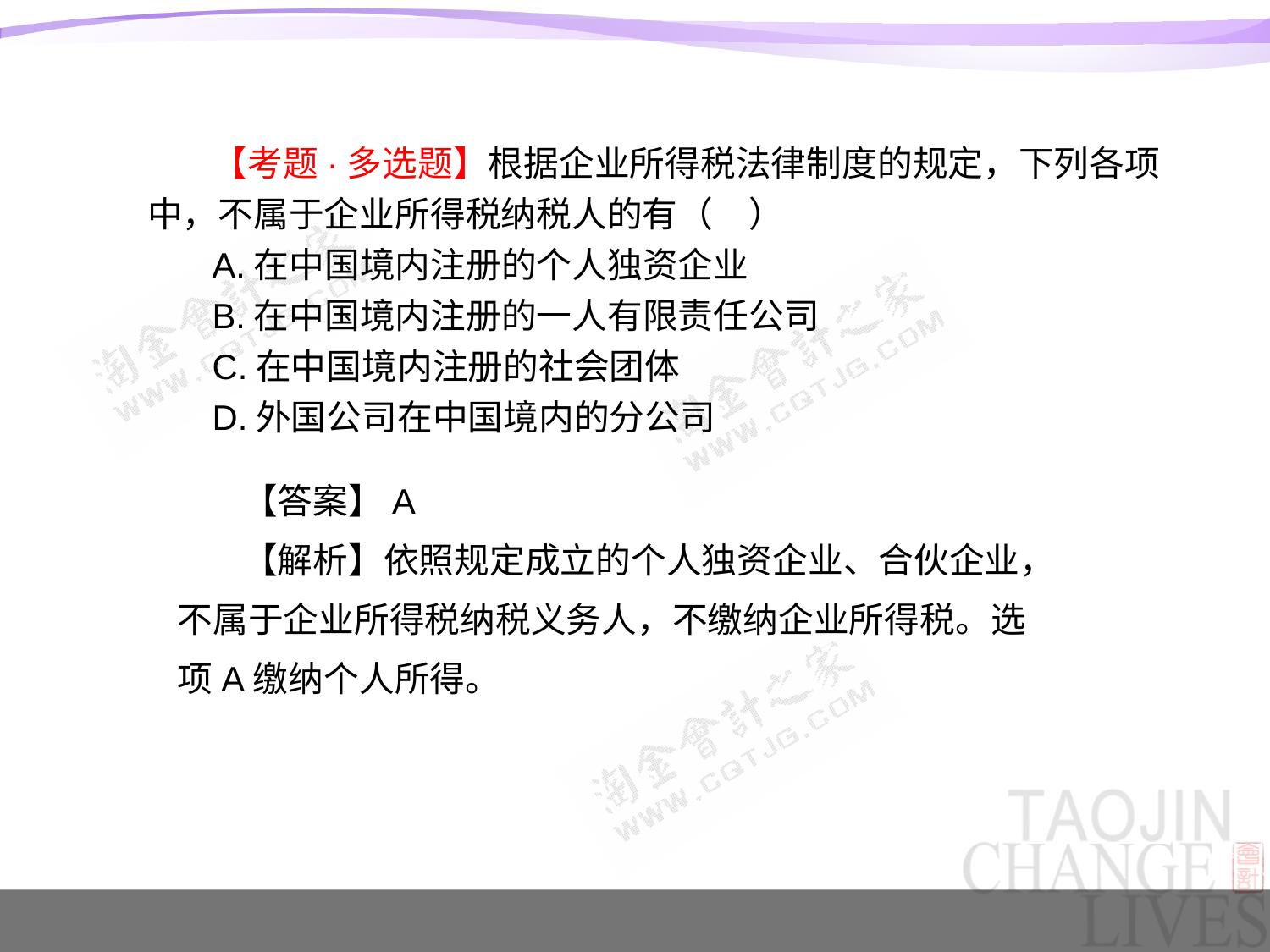

【考题·多选题】根据企业所得税法律制度的规定，下列各项中，不属于企业所得税纳税人的有（　）
A.在中国境内注册的个人独资企业
B.在中国境内注册的一人有限责任公司
C.在中国境内注册的社会团体
D.外国公司在中国境内的分公司
【答案】A
【解析】依照规定成立的个人独资企业、合伙企业，不属于企业所得税纳税义务人，不缴纳企业所得税。选项A缴纳个人所得。